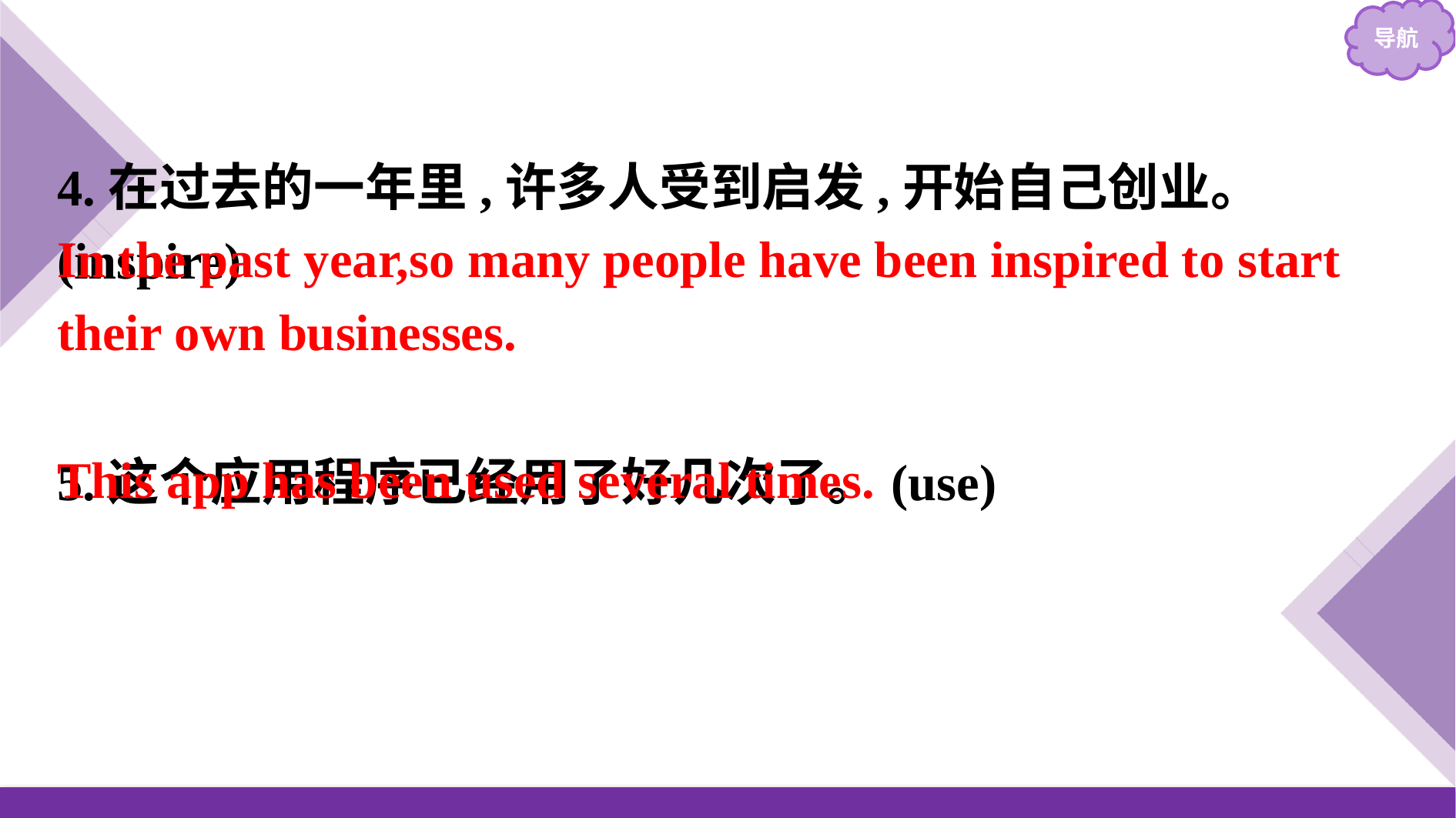

4.在过去的一年里,许多人受到启发,开始自己创业。(inspire)

5.这个应用程序已经用了好几次了。(use)
In the past year,so many people have been inspired to start their own businesses.

This app has been used several times.